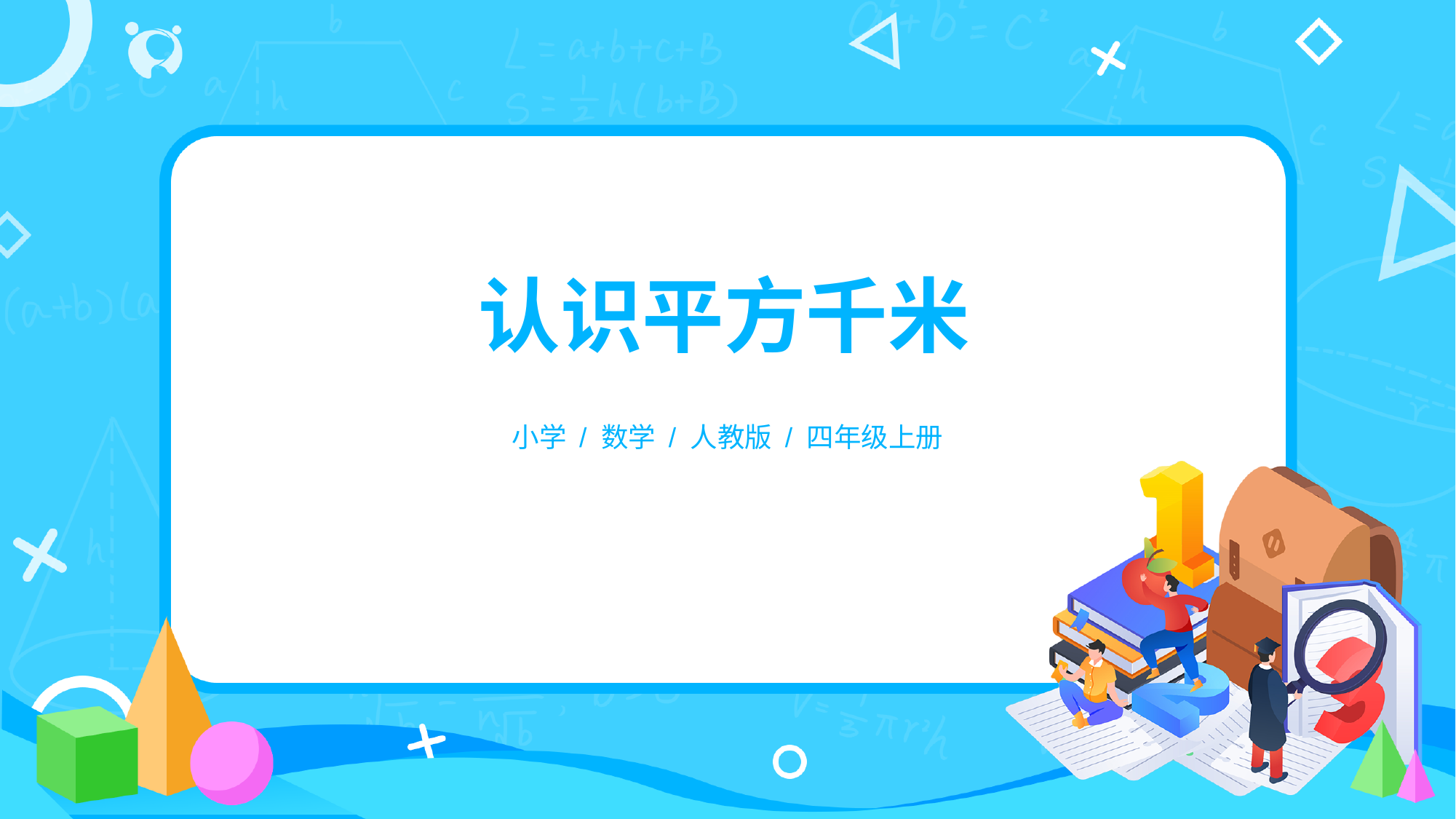

认识平方千米
小学 / 数学 / 人教版 / 四年级上册